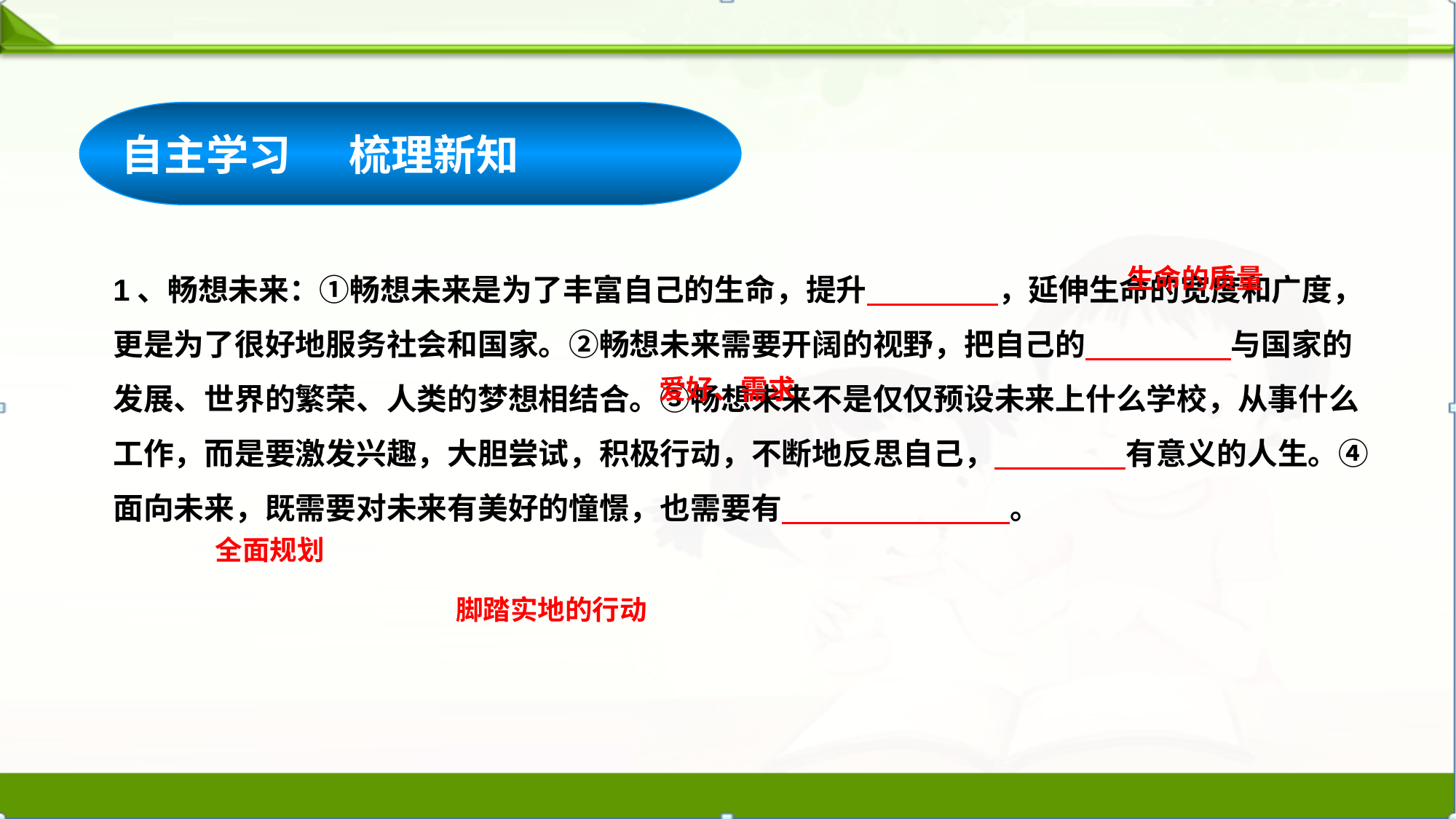

自主学习      梳理新知
1、畅想未来：①畅想未来是为了丰富自己的生命，提升                   ，延伸生命的宽度和广度，更是为了很好地服务社会和国家。②畅想未来需要开阔的视野，把自己的                     与国家的发展、世界的繁荣、人类的梦想相结合。③畅想未来不是仅仅预设未来上什么学校，从事什么工作，而是要激发兴趣，大胆尝试，积极行动，不断地反思自己，                   有意义的人生。④面向未来，既需要对未来有美好的憧憬，也需要有                                 。
生命的质量
爱好、需求
全面规划
脚踏实地的行动